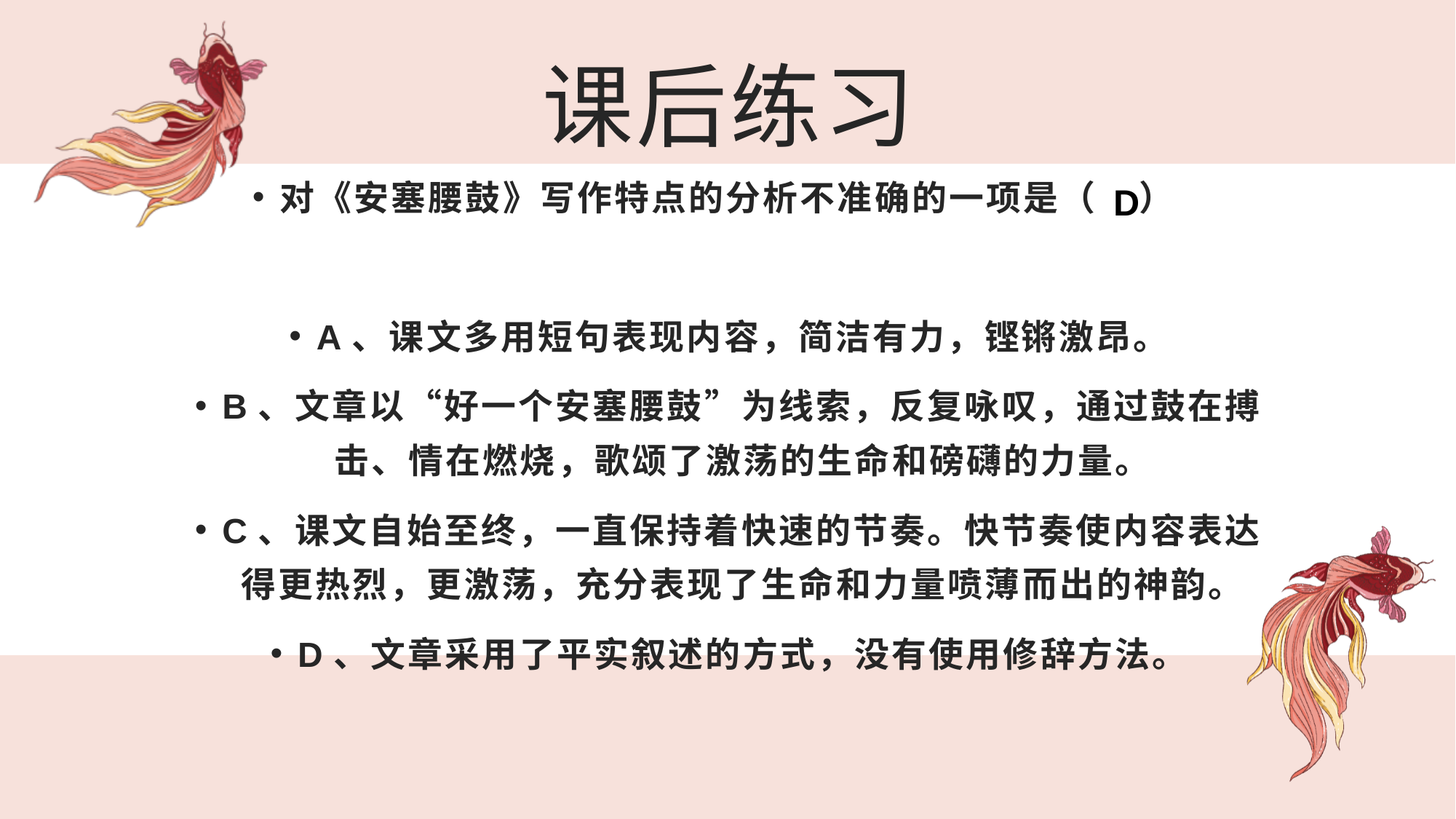

# 课后练习
对《安塞腰鼓》写作特点的分析不准确的一项是（    ）

A、课文多用短句表现内容，简洁有力，铿锵激昂。
B、文章以“好一个安塞腰鼓”为线索，反复咏叹，通过鼓在搏击、情在燃烧，歌颂了激荡的生命和磅礴的力量。
C、课文自始至终，一直保持着快速的节奏。快节奏使内容表达得更热烈，更激荡，充分表现了生命和力量喷薄而出的神韵。
D、文章采用了平实叙述的方式，没有使用修辞方法。
D